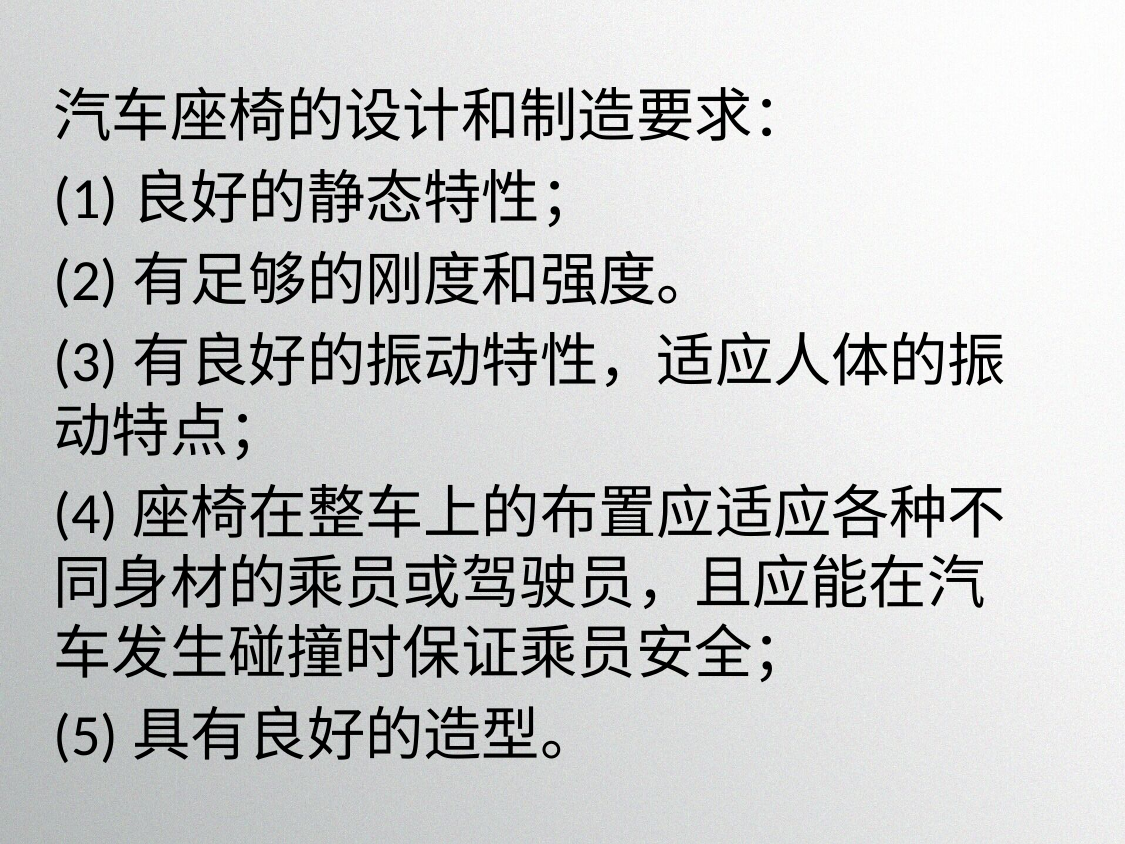

汽车座椅的设计和制造要求：
(1)良好的静态特性；
(2)有足够的刚度和强度。
(3)有良好的振动特性，适应人体的振动特点；
(4)座椅在整车上的布置应适应各种不同身材的乘员或驾驶员，且应能在汽车发生碰撞时保证乘员安全；
(5)具有良好的造型。